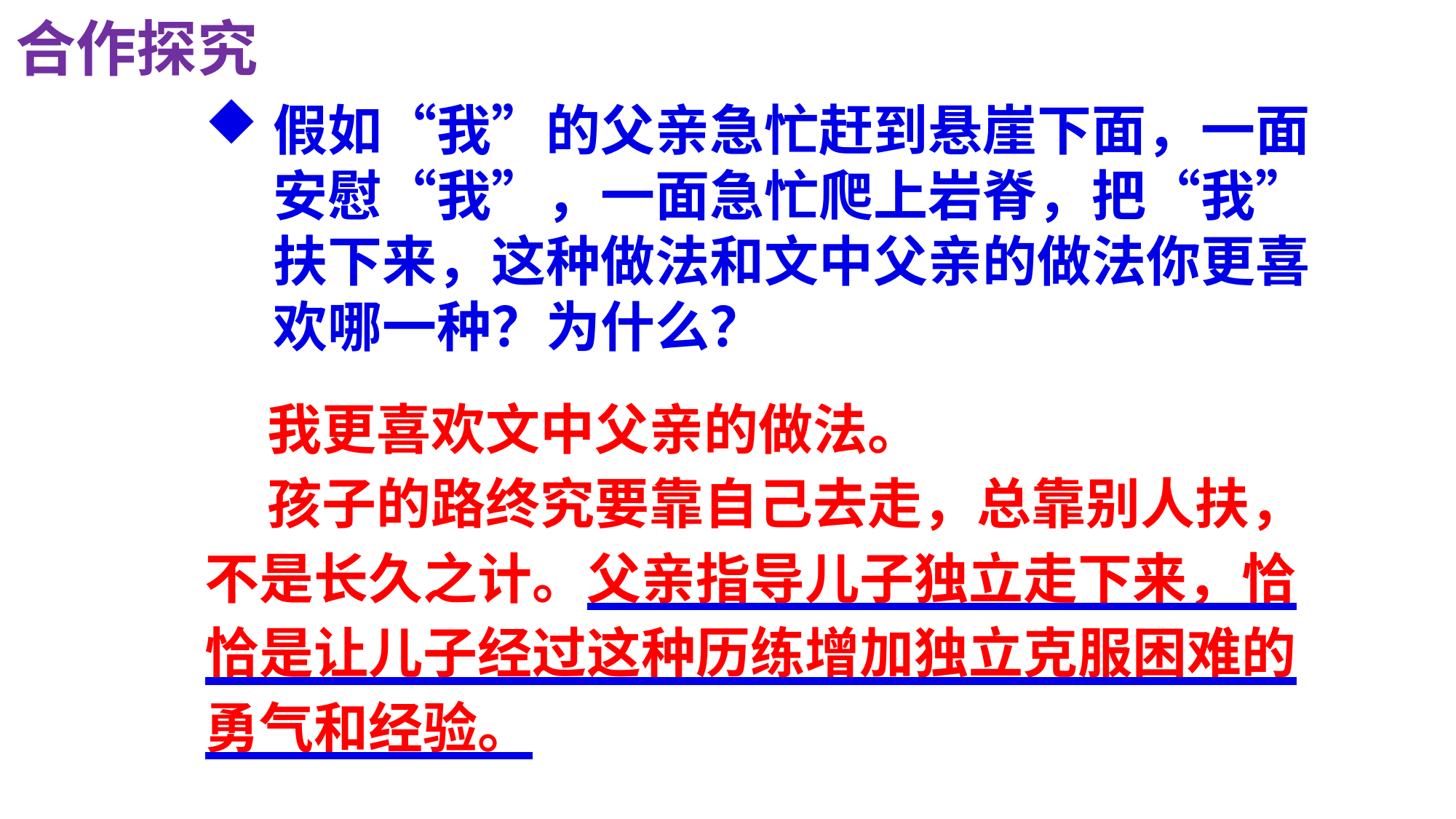

合作探究
假如“我”的父亲急忙赶到悬崖下面，一面安慰“我”，一面急忙爬上岩脊，把“我”扶下来，这种做法和文中父亲的做法你更喜欢哪一种？为什么？
    我更喜欢文中父亲的做法。
    孩子的路终究要靠自己去走，总靠别人扶，不是长久之计。父亲指导儿子独立走下来，恰恰是让儿子经过这种历练增加独立克服困难的勇气和经验。